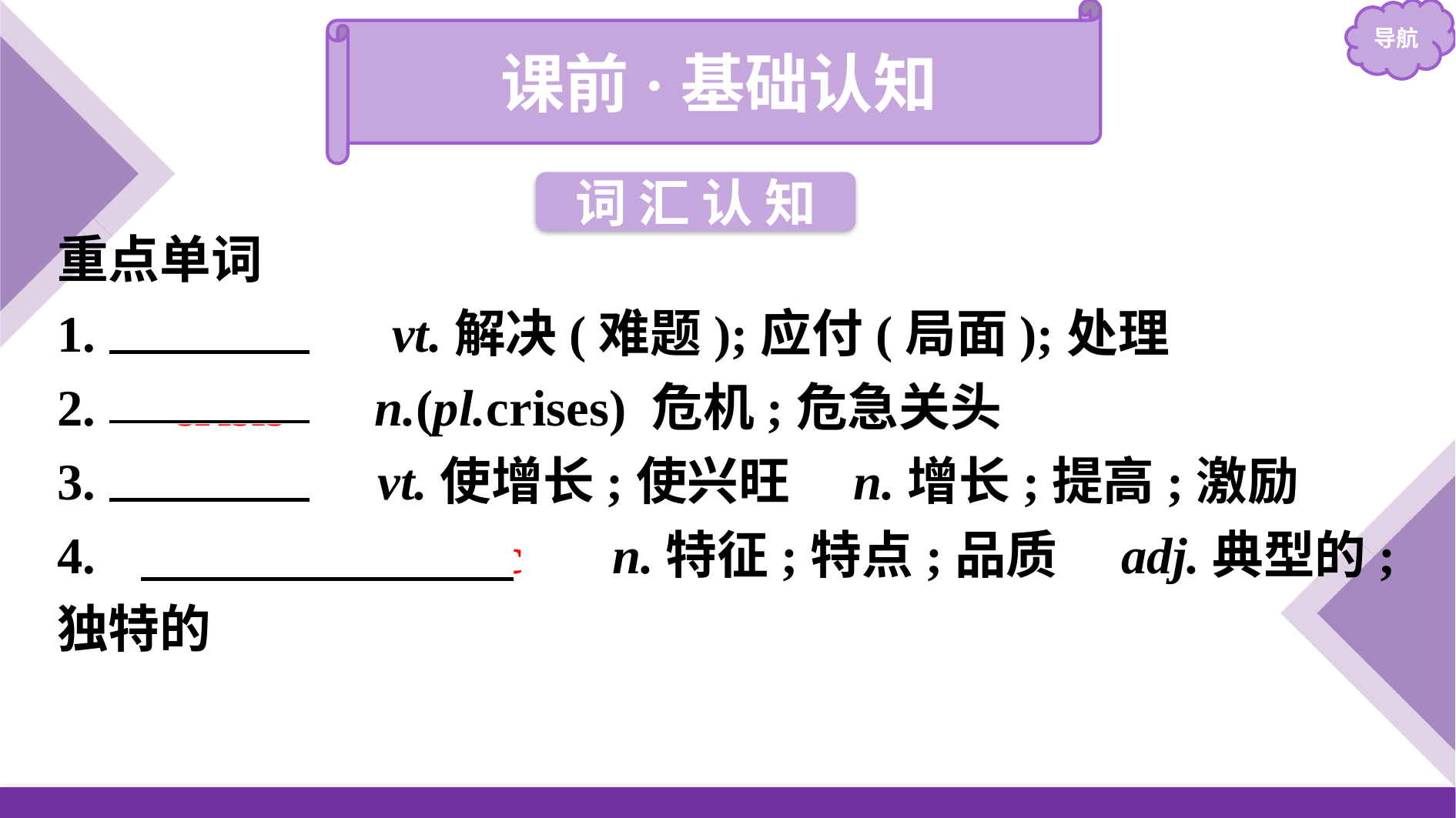

课前·基础认知
词 汇 认 知
重点单词
1.　tackle　 vt.解决(难题);应付(局面);处理
2.　crisis　 n.(pl.crises) 危机;危急关头
3.　boost　 vt.使增长;使兴旺　n.增长;提高;激励
4.　　characteristic　 n.特征;特点;品质　adj.典型的;独特的